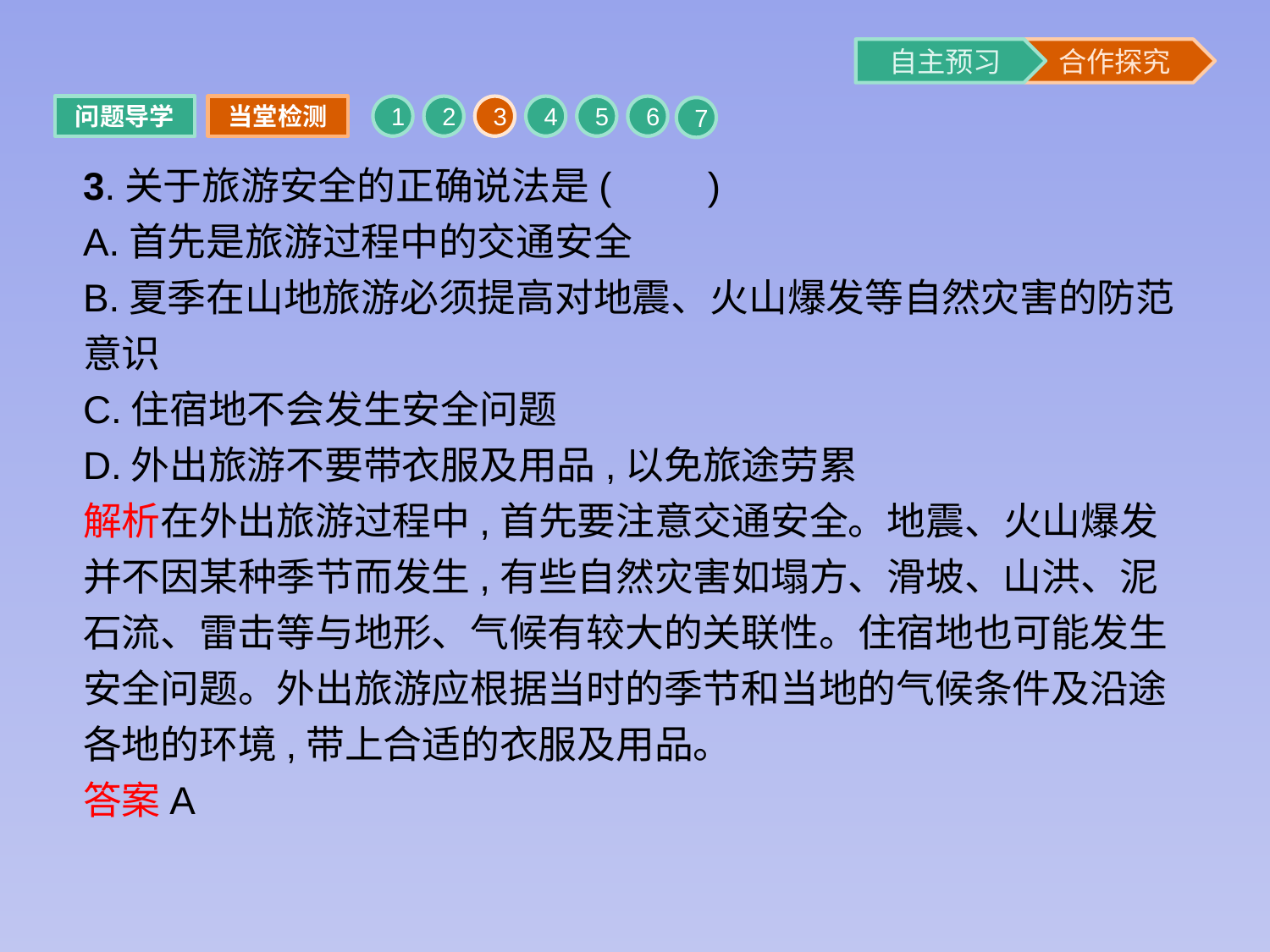

问题导学
当堂检测
1
2
3
4
5
6
7
3.关于旅游安全的正确说法是(　　)
A.首先是旅游过程中的交通安全
B.夏季在山地旅游必须提高对地震、火山爆发等自然灾害的防范意识
C.住宿地不会发生安全问题
D.外出旅游不要带衣服及用品,以免旅途劳累
解析在外出旅游过程中,首先要注意交通安全。地震、火山爆发并不因某种季节而发生,有些自然灾害如塌方、滑坡、山洪、泥石流、雷击等与地形、气候有较大的关联性。住宿地也可能发生安全问题。外出旅游应根据当时的季节和当地的气候条件及沿途各地的环境,带上合适的衣服及用品。
答案A